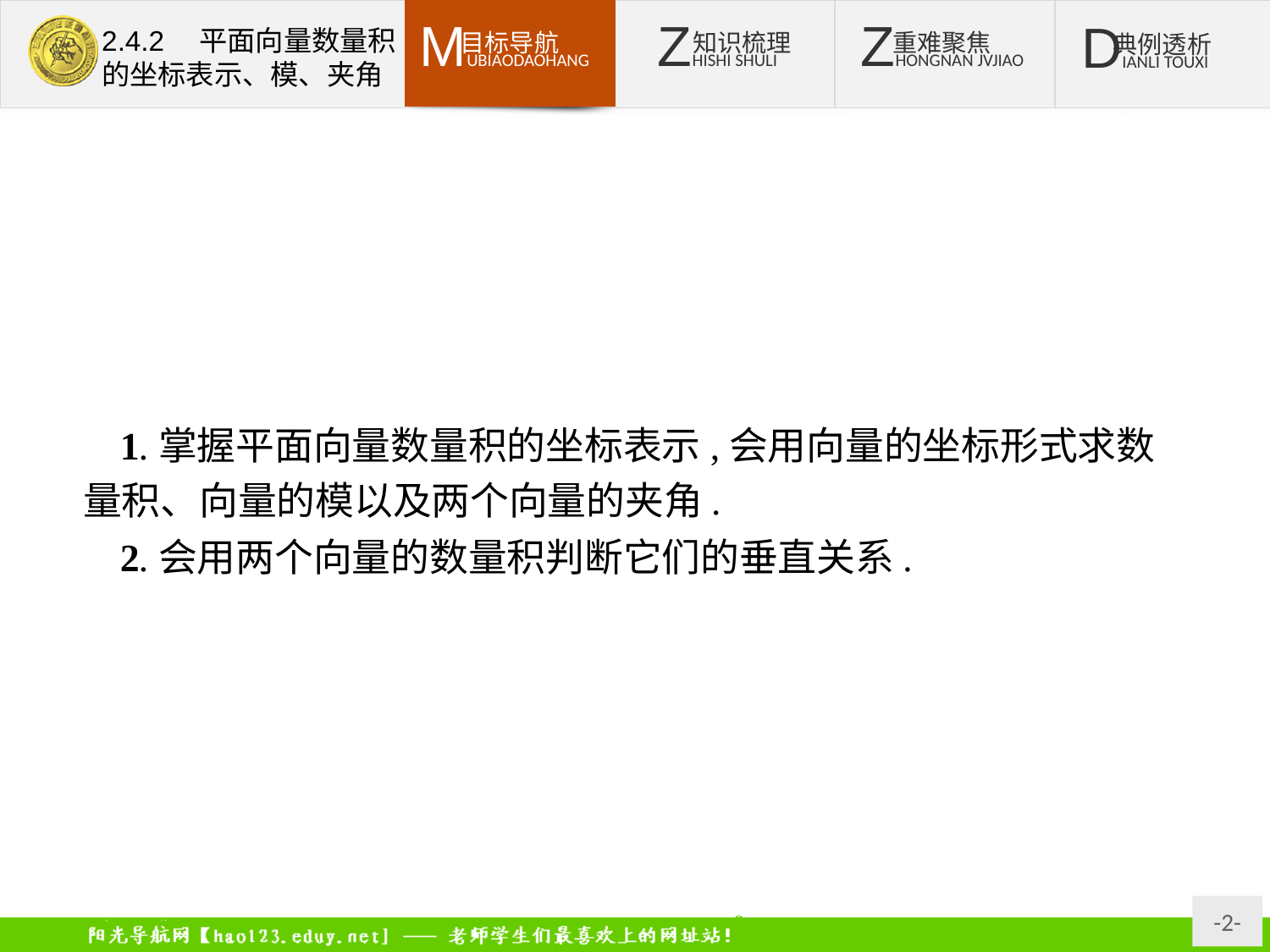

1.掌握平面向量数量积的坐标表示,会用向量的坐标形式求数量积、向量的模以及两个向量的夹角.
2.会用两个向量的数量积判断它们的垂直关系.